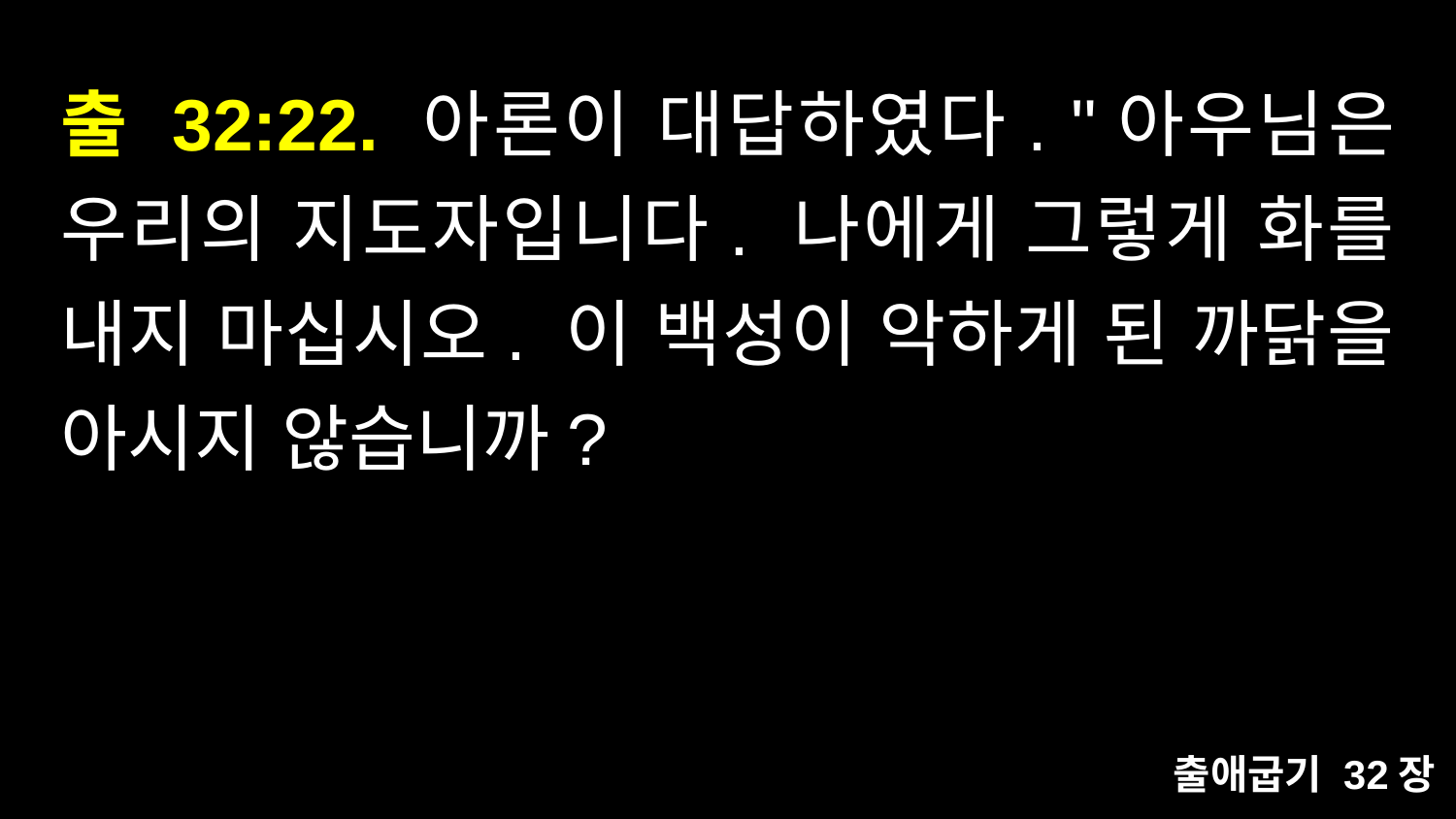

# 출 32:22. 아론이 대답하였다. "아우님은 우리의 지도자입니다. 나에게 그렇게 화를 내지 마십시오. 이 백성이 악하게 된 까닭을 아시지 않습니까?
출애굽기 32장